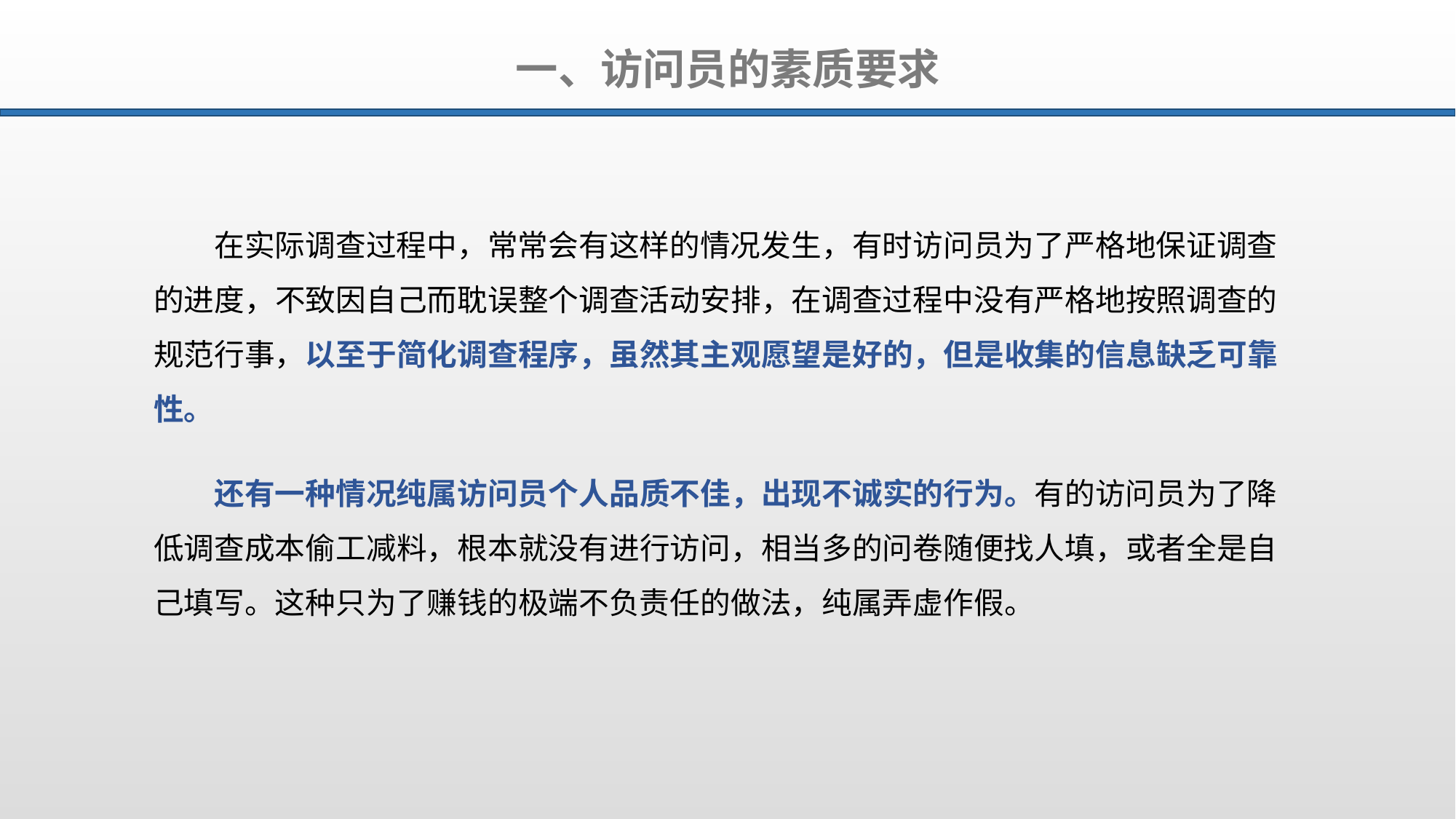

一、访问员的素质要求

在实际调查过程中，常常会有这样的情况发生，有时访问员为了严格地保证调查的进度，不致因自己而耽误整个调查活动安排，在调查过程中没有严格地按照调查的规范行事，以至于简化调查程序，虽然其主观愿望是好的，但是收集的信息缺乏可靠性。
还有一种情况纯属访问员个人品质不佳，出现不诚实的行为。有的访问员为了降低调查成本偷工减料，根本就没有进行访问，相当多的问卷随便找人填，或者全是自己填写。这种只为了赚钱的极端不负责任的做法，纯属弄虚作假。